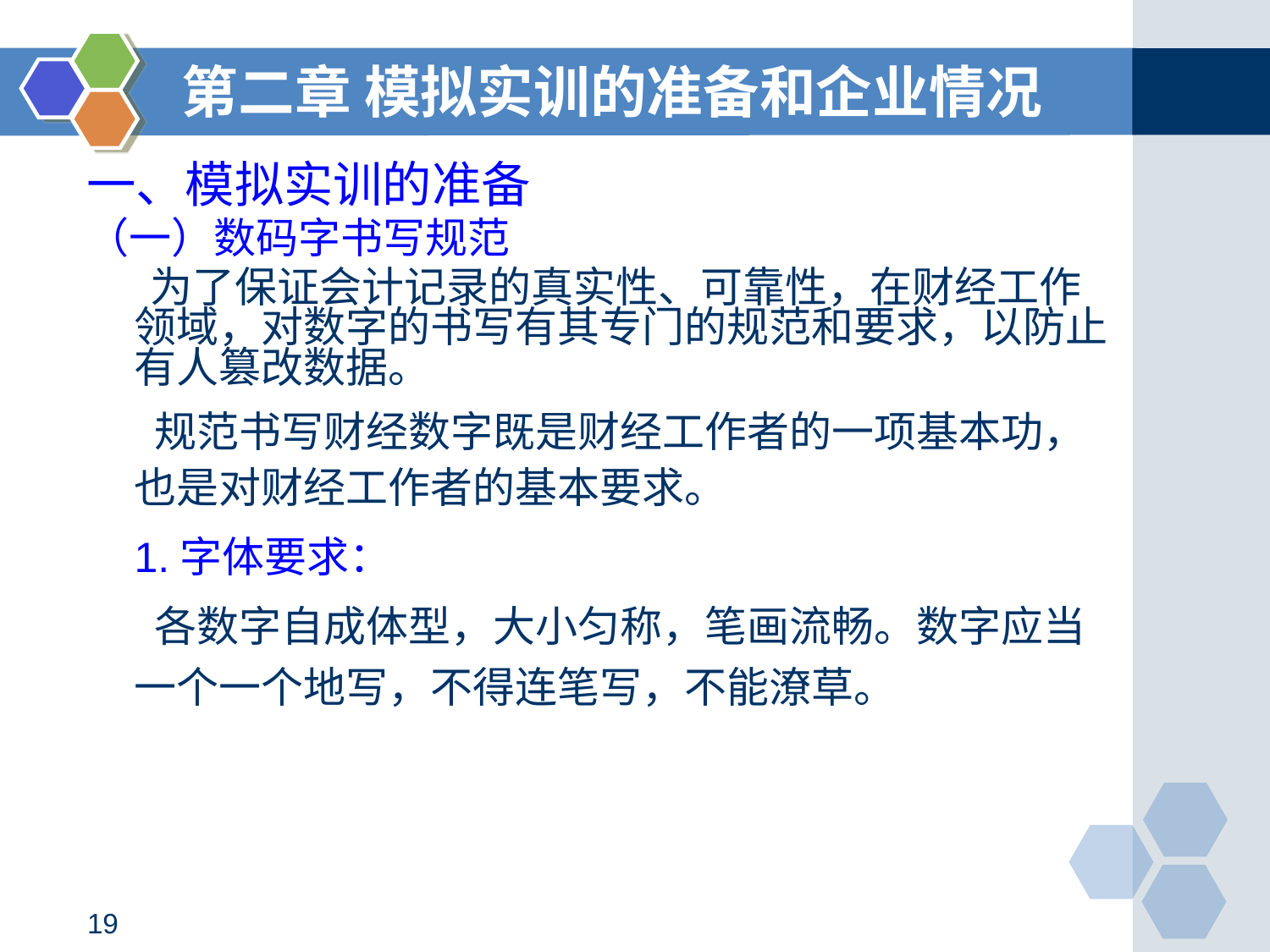

第二章 模拟实训的准备和企业情况
# 一、模拟实训的准备
（一）数码字书写规范
       为了保证会计记录的真实性、可靠性，在财经工作领域，对数字的书写有其专门的规范和要求，以防止有人篡改数据。
      规范书写财经数字既是财经工作者的一项基本功，也是对财经工作者的基本要求。
    1.字体要求：
      各数字自成体型，大小匀称，笔画流畅。数字应当一个一个地写，不得连笔写，不能潦草。